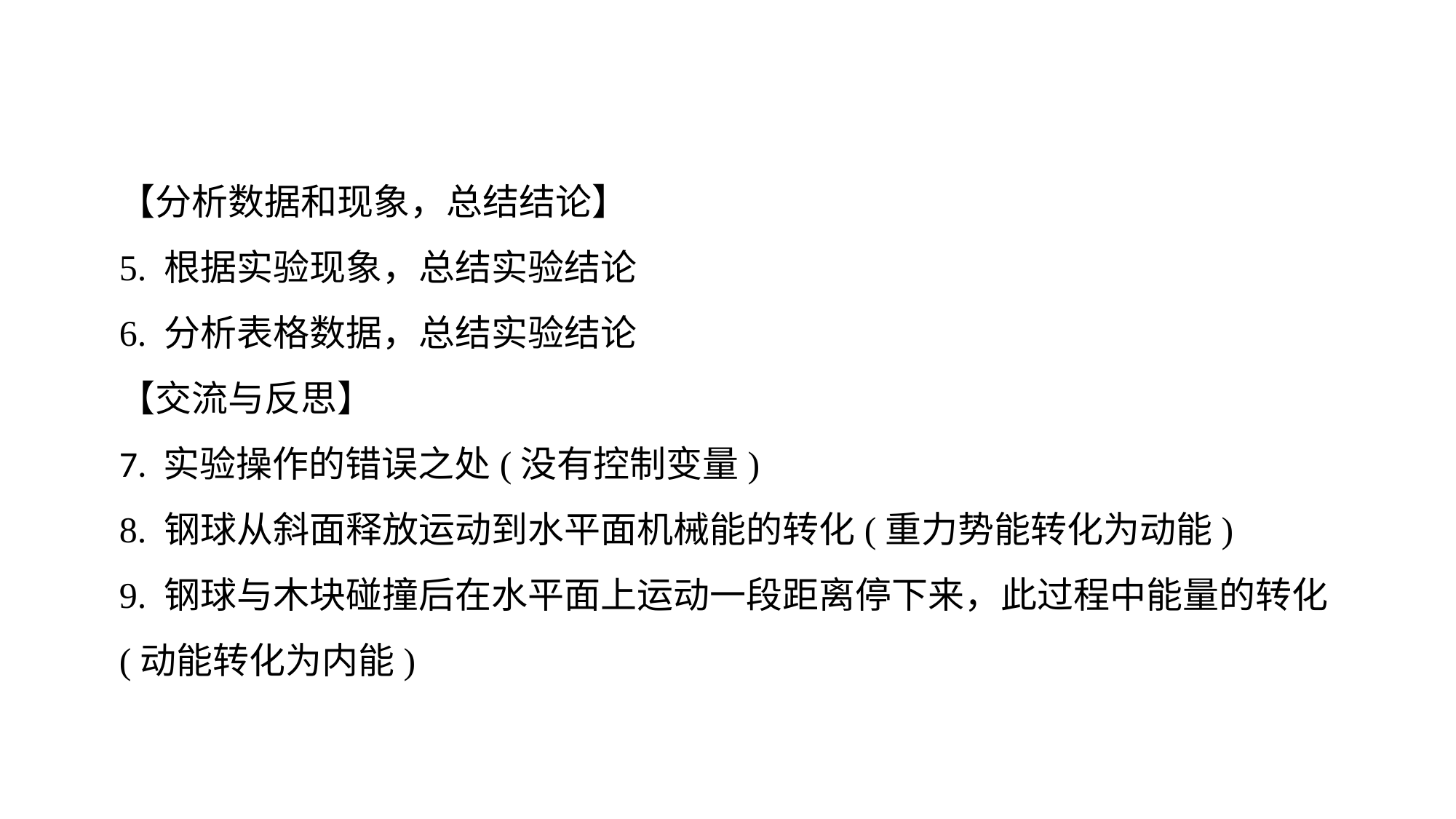

【分析数据和现象，总结结论】
5. 根据实验现象，总结实验结论
6. 分析表格数据，总结实验结论【交流与反思】7. 实验操作的错误之处(没有控制变量)8. 钢球从斜面释放运动到水平面机械能的转化(重力势能转化为动能)9. 钢球与木块碰撞后在水平面上运动一段距离停下来，此过程中能量的转化(动能转化为内能)